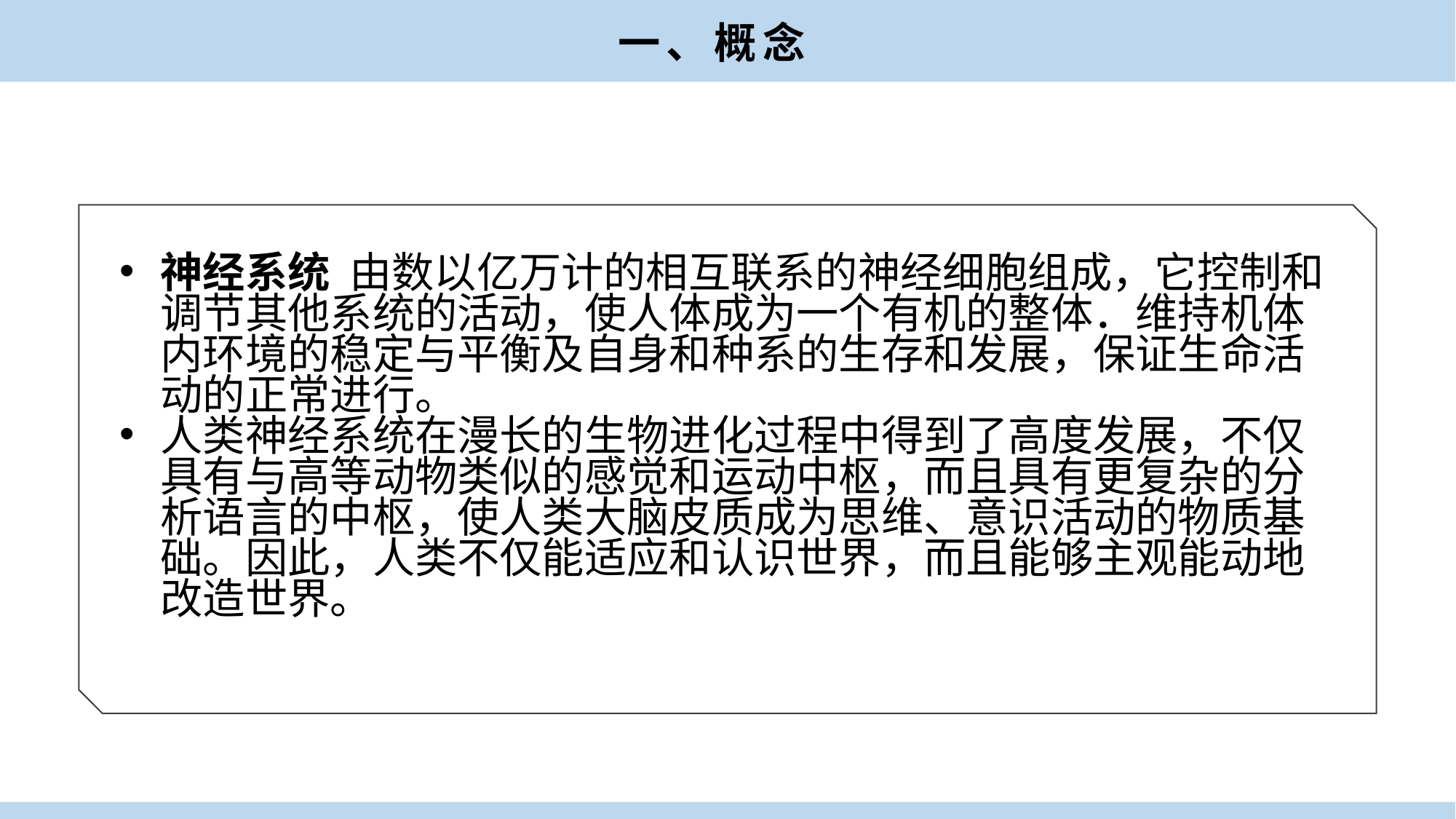

一、概念

神经系统  由数以亿万计的相互联系的神经细胞组成，它控制和调节其他系统的活动，使人体成为一个有机的整体．维持机体内环境的稳定与平衡及自身和种系的生存和发展，保证生命活动的正常进行。
人类神经系统在漫长的生物进化过程中得到了高度发展，不仅具有与高等动物类似的感觉和运动中枢，而且具有更复杂的分析语言的中枢，使人类大脑皮质成为思维、意识活动的物质基础。因此，人类不仅能适应和认识世界，而且能够主观能动地改造世界。